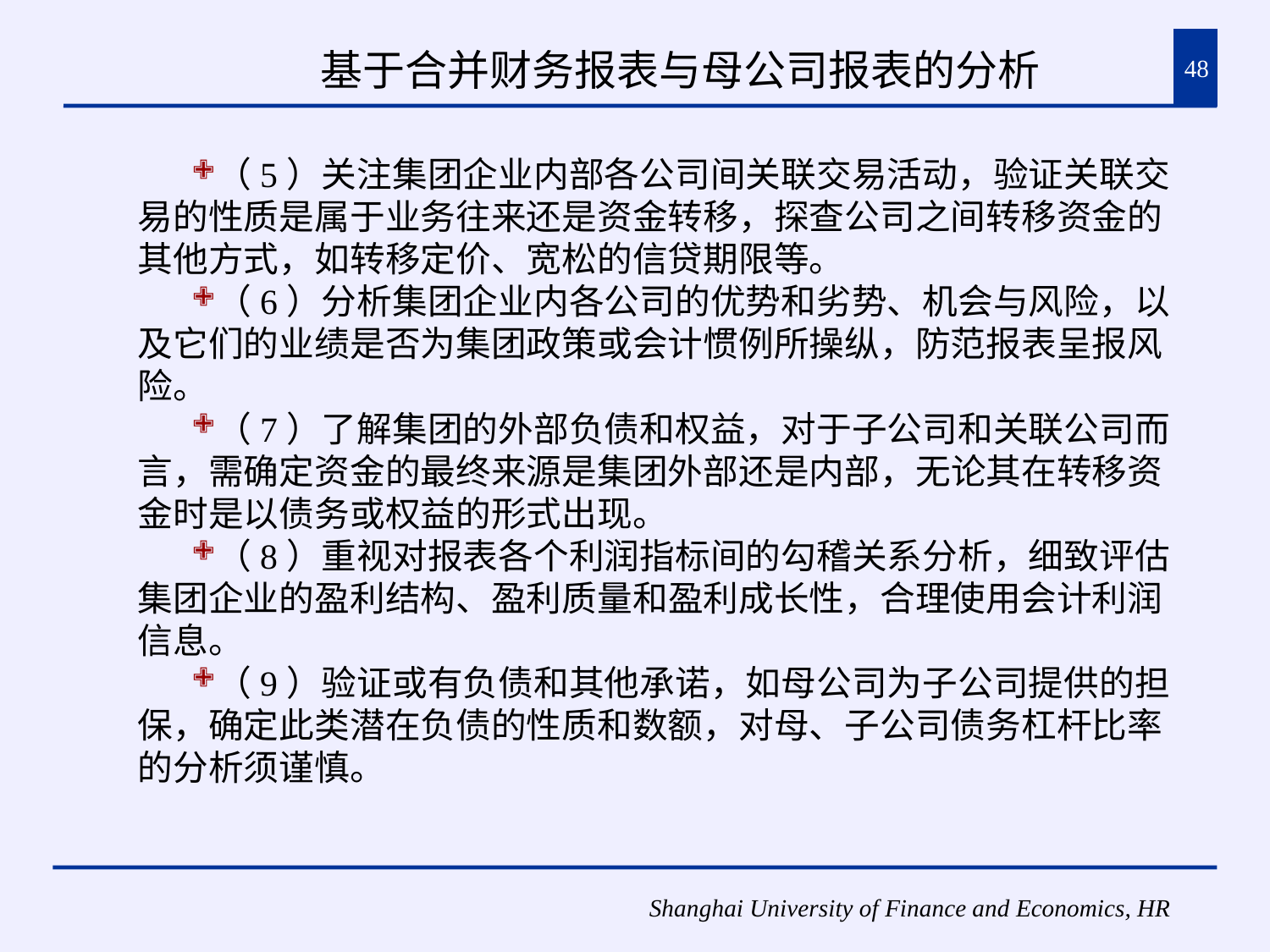

# 基于合并财务报表与母公司报表的分析
48
（5）关注集团企业内部各公司间关联交易活动，验证关联交易的性质是属于业务往来还是资金转移，探查公司之间转移资金的其他方式，如转移定价、宽松的信贷期限等。
（6）分析集团企业内各公司的优势和劣势、机会与风险，以及它们的业绩是否为集团政策或会计惯例所操纵，防范报表呈报风险。
（7）了解集团的外部负债和权益，对于子公司和关联公司而言，需确定资金的最终来源是集团外部还是内部，无论其在转移资金时是以债务或权益的形式出现。
（8）重视对报表各个利润指标间的勾稽关系分析，细致评估集团企业的盈利结构、盈利质量和盈利成长性，合理使用会计利润信息。
（9）验证或有负债和其他承诺，如母公司为子公司提供的担保，确定此类潜在负债的性质和数额，对母、子公司债务杠杆比率的分析须谨慎。